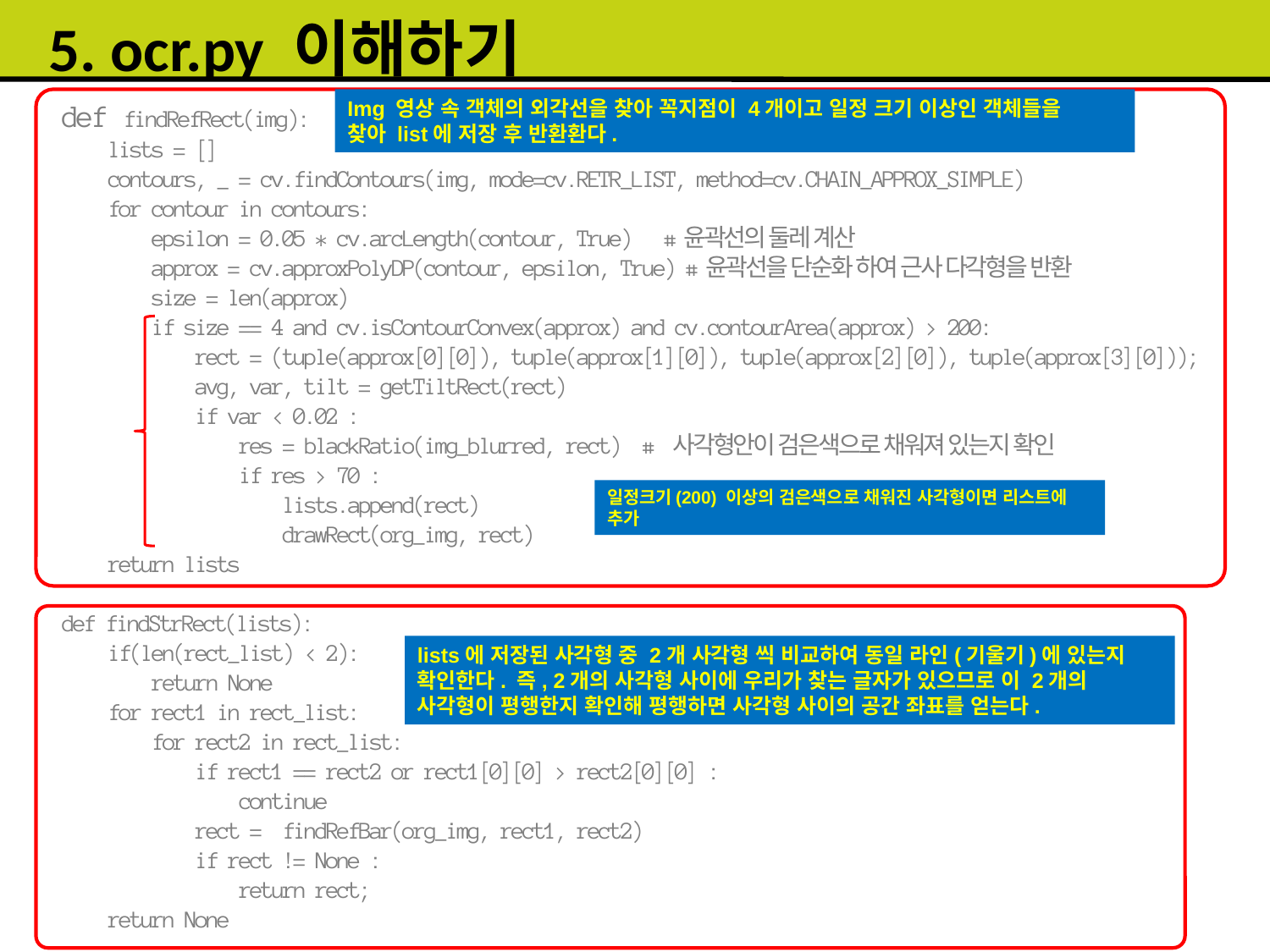

5. ocr.py 이해하기

def findRefRect(img):
    lists = []
    contours, _ = cv.findContours(img, mode=cv.RETR_LIST, method=cv.CHAIN_APPROX_SIMPLE)
    for contour in contours:
        epsilon = 0.05 * cv.arcLength(contour, True)   #윤곽선의 둘레 계산
        approx = cv.approxPolyDP(contour, epsilon, True) #윤곽선을 단순화 하여 근사 다각형을 반환
        size = len(approx)
        if size == 4 and cv.isContourConvex(approx) and cv.contourArea(approx) > 200:
            rect = (tuple(approx[0][0]), tuple(approx[1][0]), tuple(approx[2][0]), tuple(approx[3][0]));
            avg, var, tilt = getTiltRect(rect)
            if var < 0.02 :
                res = blackRatio(img_blurred, rect)  # 사각형안이 검은색으로 채워져 있는지 확인
                if res > 70 :
                    lists.append(rect)
                    drawRect(org_img, rect)
    return lists

def findStrRect(lists):
    if(len(rect_list) < 2):
        return None
    for rect1 in rect_list:
        for rect2 in rect_list:
            if rect1 == rect2 or rect1[0][0] > rect2[0][0] :
                continue
            rect =  findRefBar(org_img, rect1, rect2)
            if rect != None :
                return rect;
    return None
Img 영상 속 객체의 외각선을 찾아 꼭지점이 4개이고 일정 크기 이상인 객체들을
찾아 list에 저장 후 반환환다.

일정크기(200) 이상의 검은색으로 채워진 사각형이면 리스트에 추가

lists에 저장된 사각형 중 2개 사각형 씩 비교하여 동일 라인(기울기)에 있는지
확인한다. 즉, 2개의 사각형 사이에 우리가 찾는 글자가 있으므로 이 2개의 사각형이 평행한지 확인해 평행하면 사각형 사이의 공간 좌표를 얻는다.